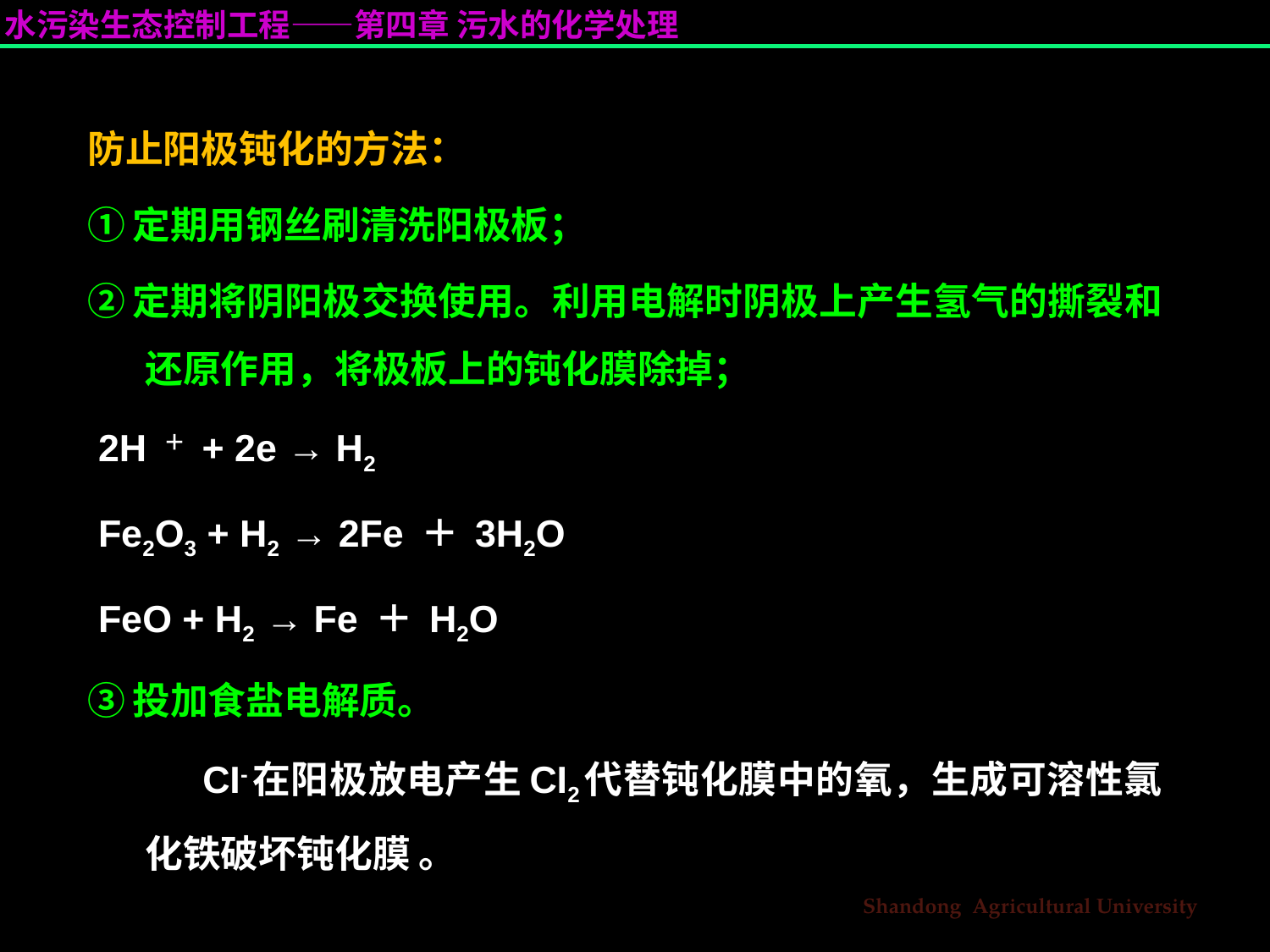

防止阳极钝化的方法：
①定期用钢丝刷清洗阳极板；
②定期将阴阳极交换使用。利用电解时阴极上产生氢气的撕裂和还原作用，将极板上的钝化膜除掉；
 2H ＋ + 2e → H2
 Fe2O3 + H2 → 2Fe ＋ 3H2O
 FeO + H2 → Fe ＋ H2O
③投加食盐电解质。
CI-在阳极放电产生CI2代替钝化膜中的氧，生成可溶性氯化铁破坏钝化膜 。